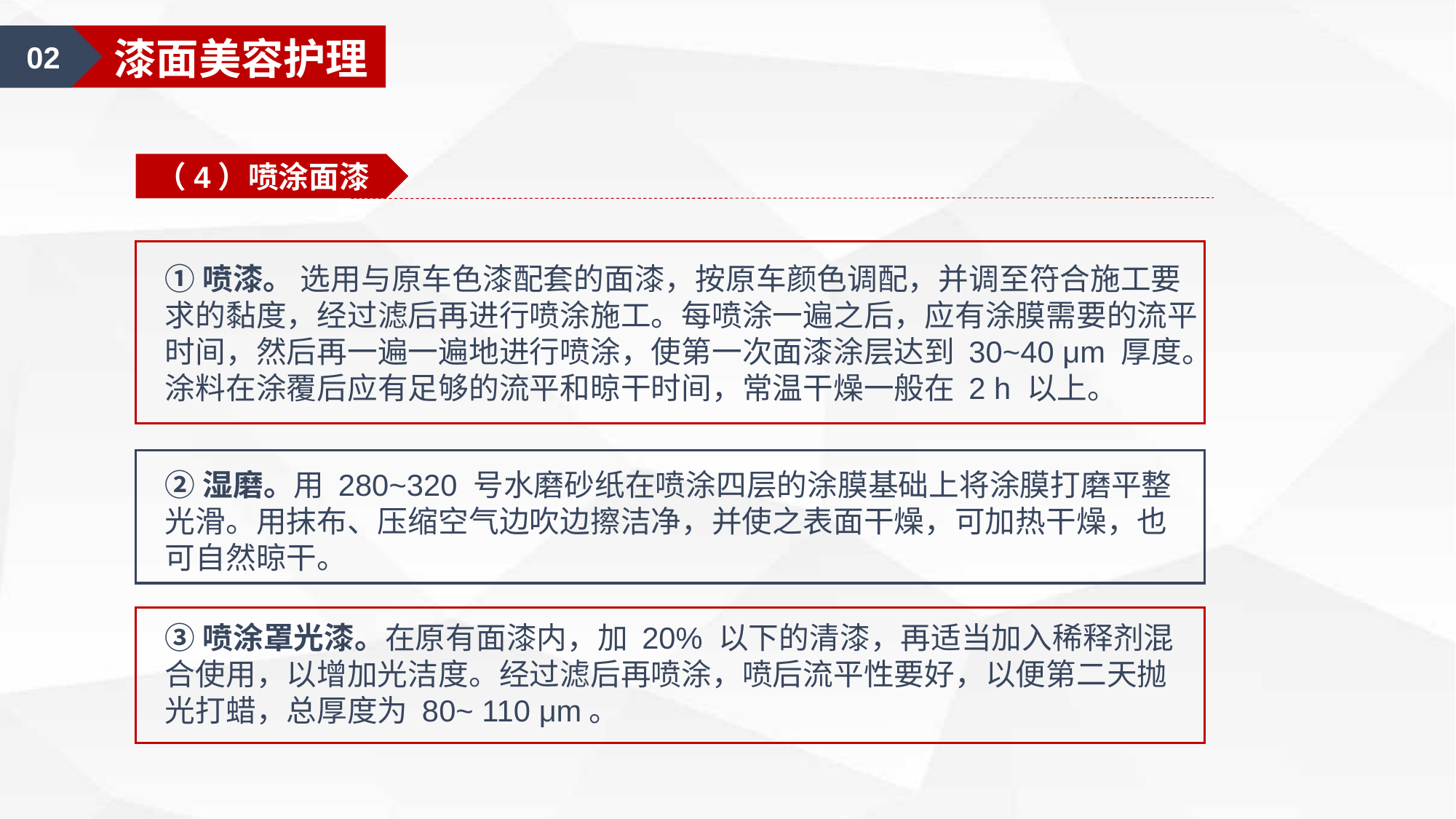

02
漆面美容护理
（4）喷涂面漆

①喷漆。 选用与原车色漆配套的面漆，按原车颜色调配，并调至符合施工要求的黏度，经过滤后再进行喷涂施工。每喷涂一遍之后，应有涂膜需要的流平时间，然后再一遍一遍地进行喷涂，使第一次面漆涂层达到 30~40 μm 厚度。涂料在涂覆后应有足够的流平和晾干时间，常温干燥一般在 2 h 以上。

②湿磨。用 280~320 号水磨砂纸在喷涂四层的涂膜基础上将涂膜打磨平整光滑。用抹布、压缩空气边吹边擦洁净，并使之表面干燥，可加热干燥，也可自然晾干。

③喷涂罩光漆。在原有面漆内，加 20% 以下的清漆，再适当加入稀释剂混合使用，以增加光洁度。经过滤后再喷涂，喷后流平性要好，以便第二天抛光打蜡，总厚度为 80~ 110 μm。